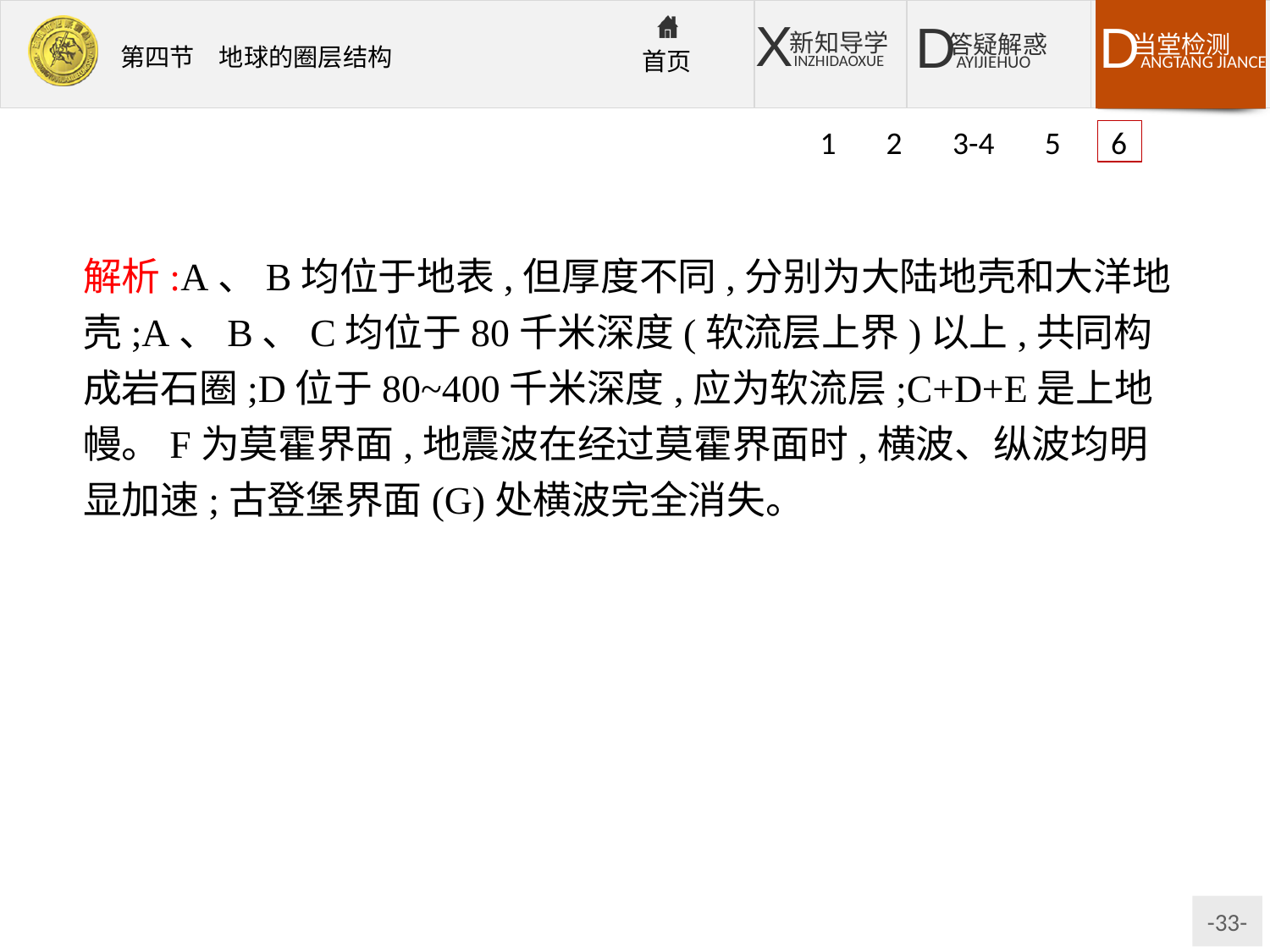

1       2       3-4       5       6

解析:A、B均位于地表,但厚度不同,分别为大陆地壳和大洋地壳;A、B、C均位于80千米深度(软流层上界)以上,共同构成岩石圈;D位于80~400千米深度,应为软流层;C+D+E是上地幔。F为莫霍界面,地震波在经过莫霍界面时,横波、纵波均明显加速;古登堡界面(G)处横波完全消失。
答案:(1)地壳　岩石圈　软流层　上地幔
(2)莫霍界面　G
(3)地震波(纵波和横波)传播速度明显加快。
(4)A是大陆地壳,B是大洋地壳,大洋地壳比大陆地壳薄。